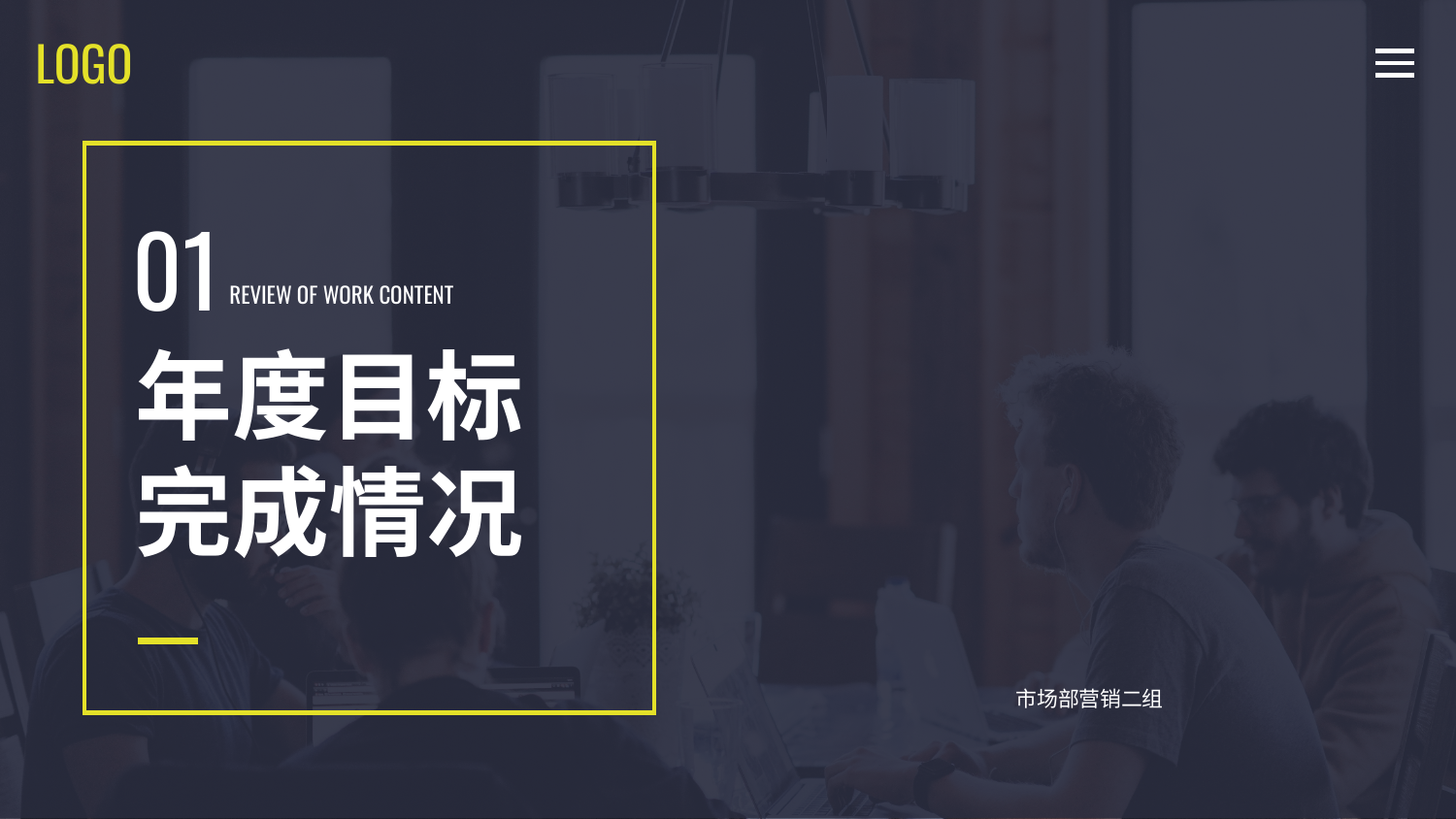

LOGO

01
REVIEW OF WORK CONTENT
年度目标
完成情况
市场部营销二组